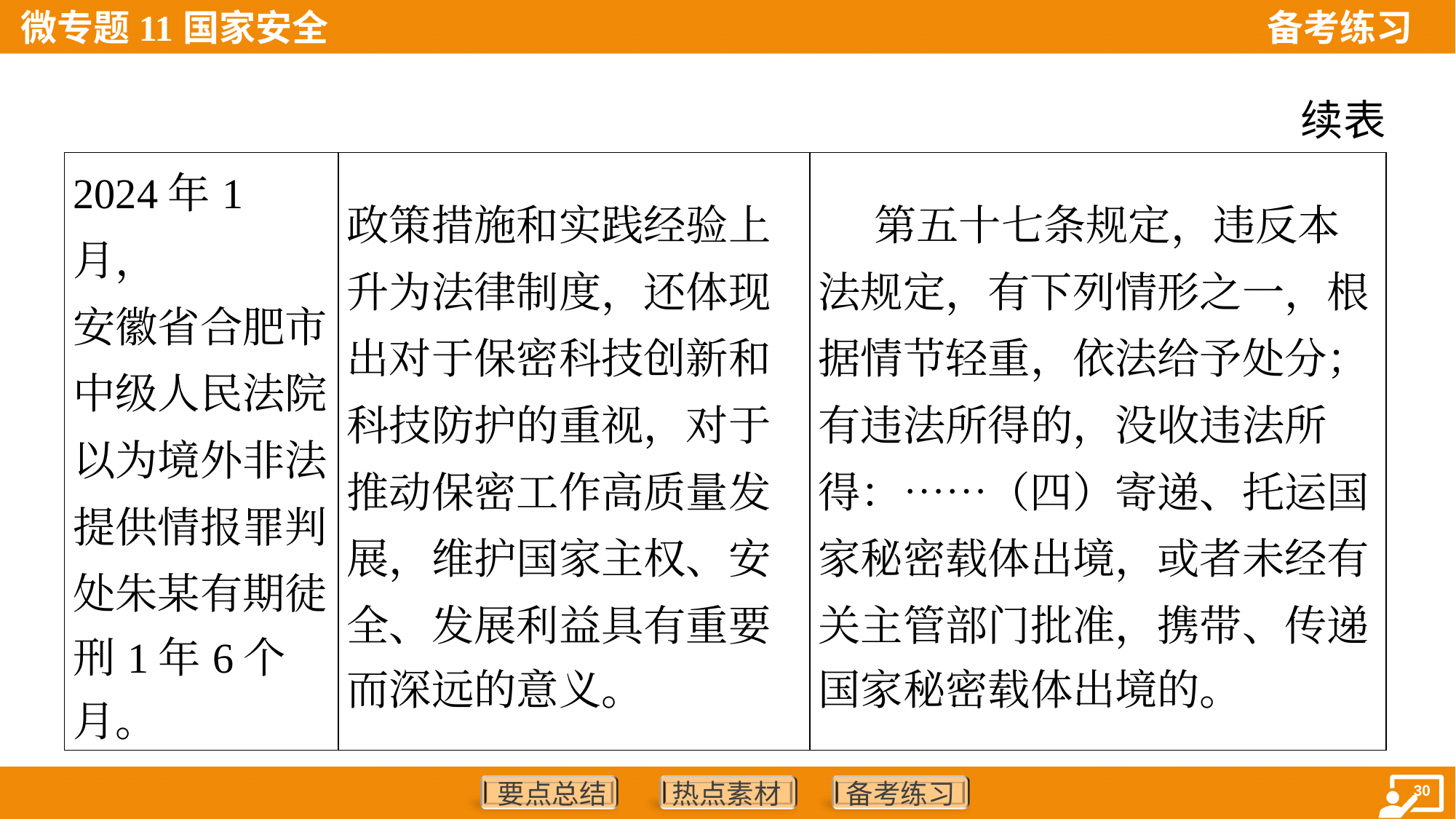

续表
| 2024年1月， 安徽省合肥市 中级人民法院 以为境外非法 提供情报罪判 处朱某有期徒 刑1年6个月。 | 政策措施和实践经验上 升为法律制度，还体现 出对于保密科技创新和 科技防护的重视，对于 推动保密工作高质量发 展，维护国家主权、安 全、发展利益具有重要 而深远的意义。 | 第五十七条规定，违反本 法规定，有下列情形之一，根 据情节轻重，依法给予处分； 有违法所得的，没收违法所 得：……（四）寄递、托运国 家秘密载体出境，或者未经有 关主管部门批准，携带、传递 国家秘密载体出境的。 |
| --- | --- | --- |